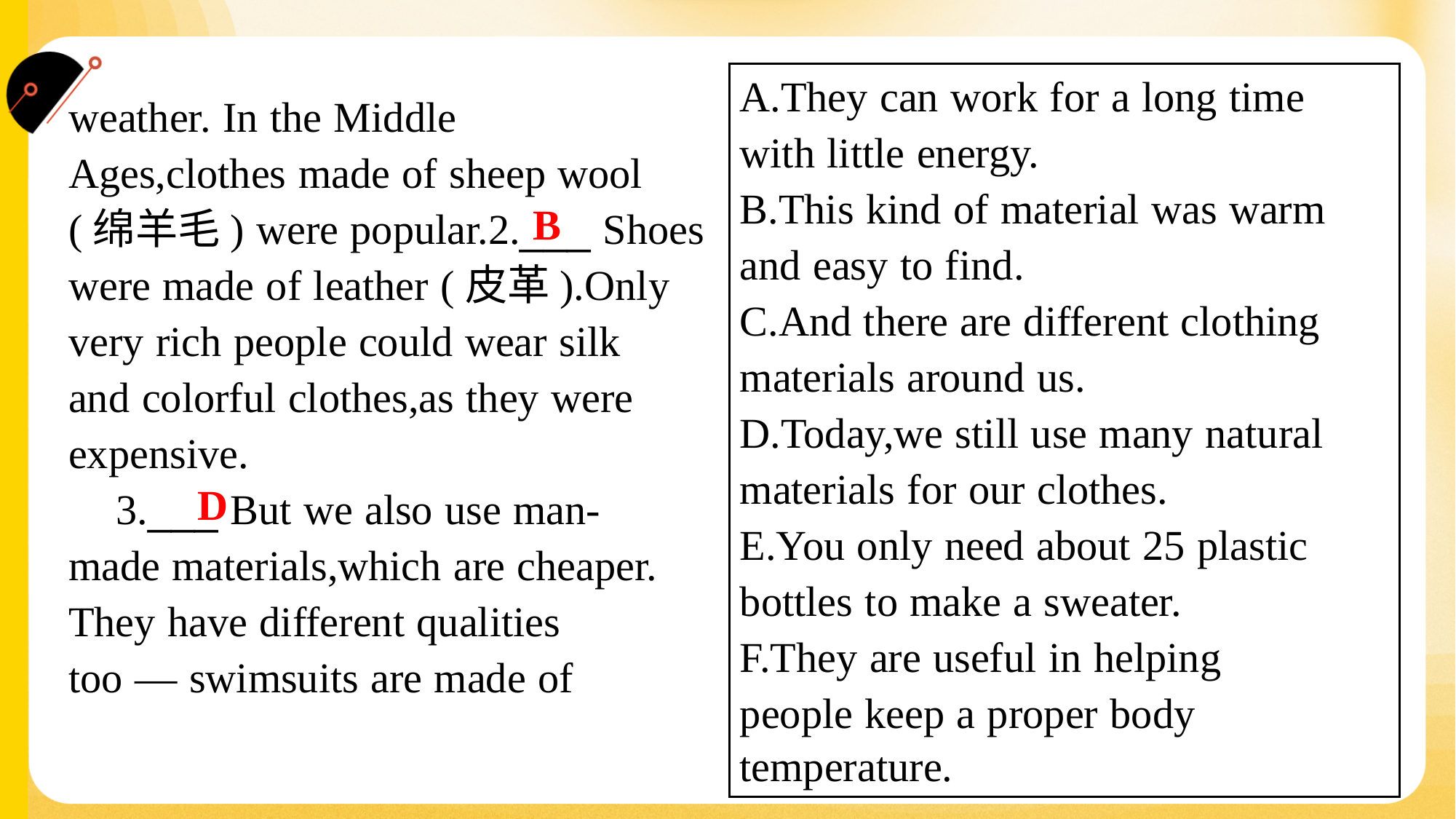

A.They can work for a long time
with little energy.
B.This kind of material was warm
and easy to find.
C.And there are different clothing
materials around us.
D.Today,we still use many natural
materials for our clothes.
E.You only need about 25 plastic
bottles to make a sweater.
F.They are useful in helping
people keep a proper body
temperature.
weather. In the Middle
Ages,clothes made of sheep wool
(绵羊毛) were popular.2.___ Shoes
were made of leather (皮革).Only
very rich people could wear silk
and colorful clothes,as they were
expensive.
    3.___ But we also use man-
made materials,which are cheaper.
They have different qualities
too — swimsuits are made of

B
D